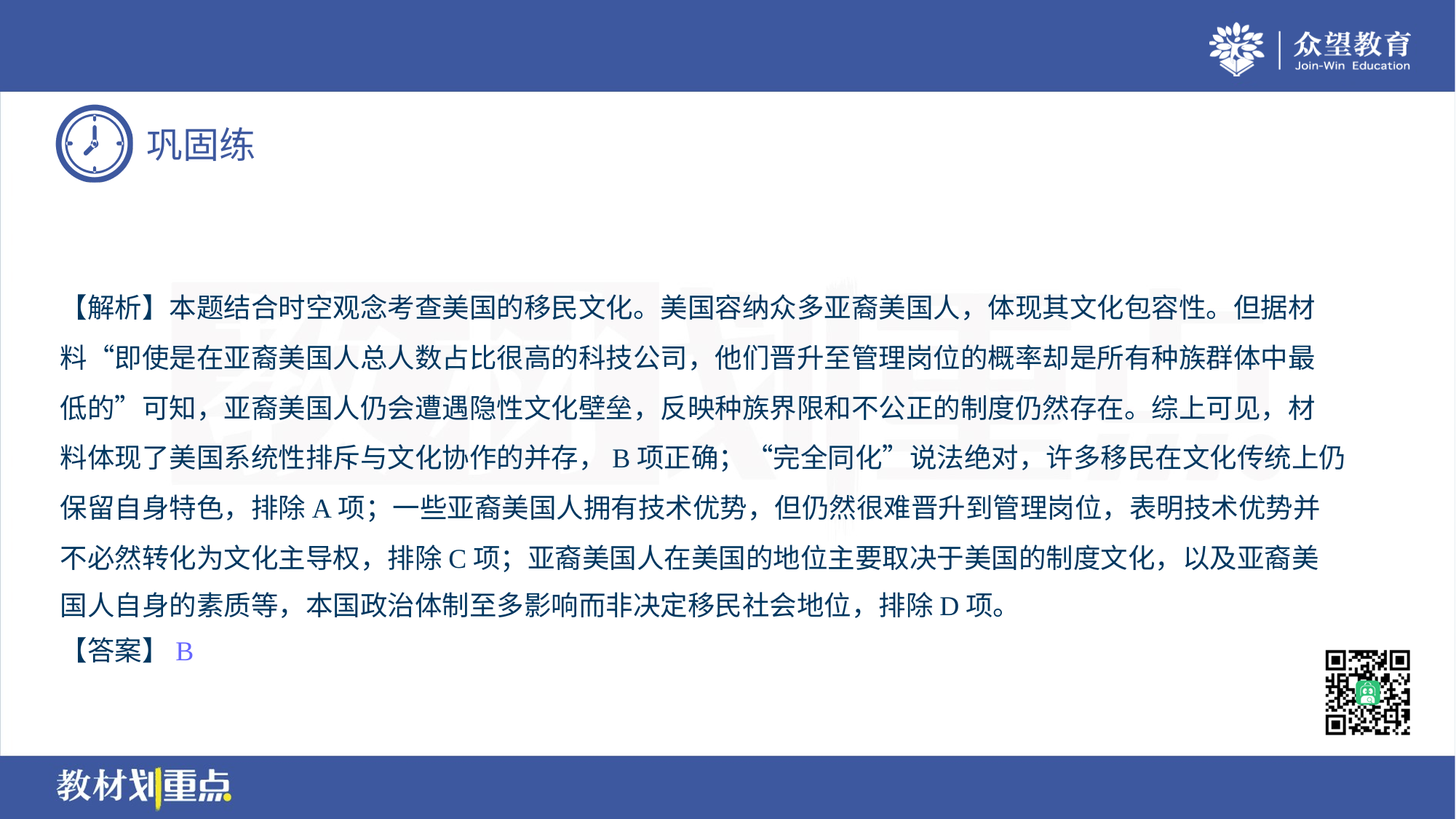

【解析】本题结合时空观念考查美国的移民文化。美国容纳众多亚裔美国人，体现其文化包容性。但据材
料“即使是在亚裔美国人总人数占比很高的科技公司，他们晋升至管理岗位的概率却是所有种族群体中最
低的”可知，亚裔美国人仍会遭遇隐性文化壁垒，反映种族界限和不公正的制度仍然存在。综上可见，材
料体现了美国系统性排斥与文化协作的并存，B项正确；“完全同化”说法绝对，许多移民在文化传统上仍
保留自身特色，排除A项；一些亚裔美国人拥有技术优势，但仍然很难晋升到管理岗位，表明技术优势并
不必然转化为文化主导权，排除C项；亚裔美国人在美国的地位主要取决于美国的制度文化，以及亚裔美
国人自身的素质等，本国政治体制至多影响而非决定移民社会地位，排除D项。
【答案】B